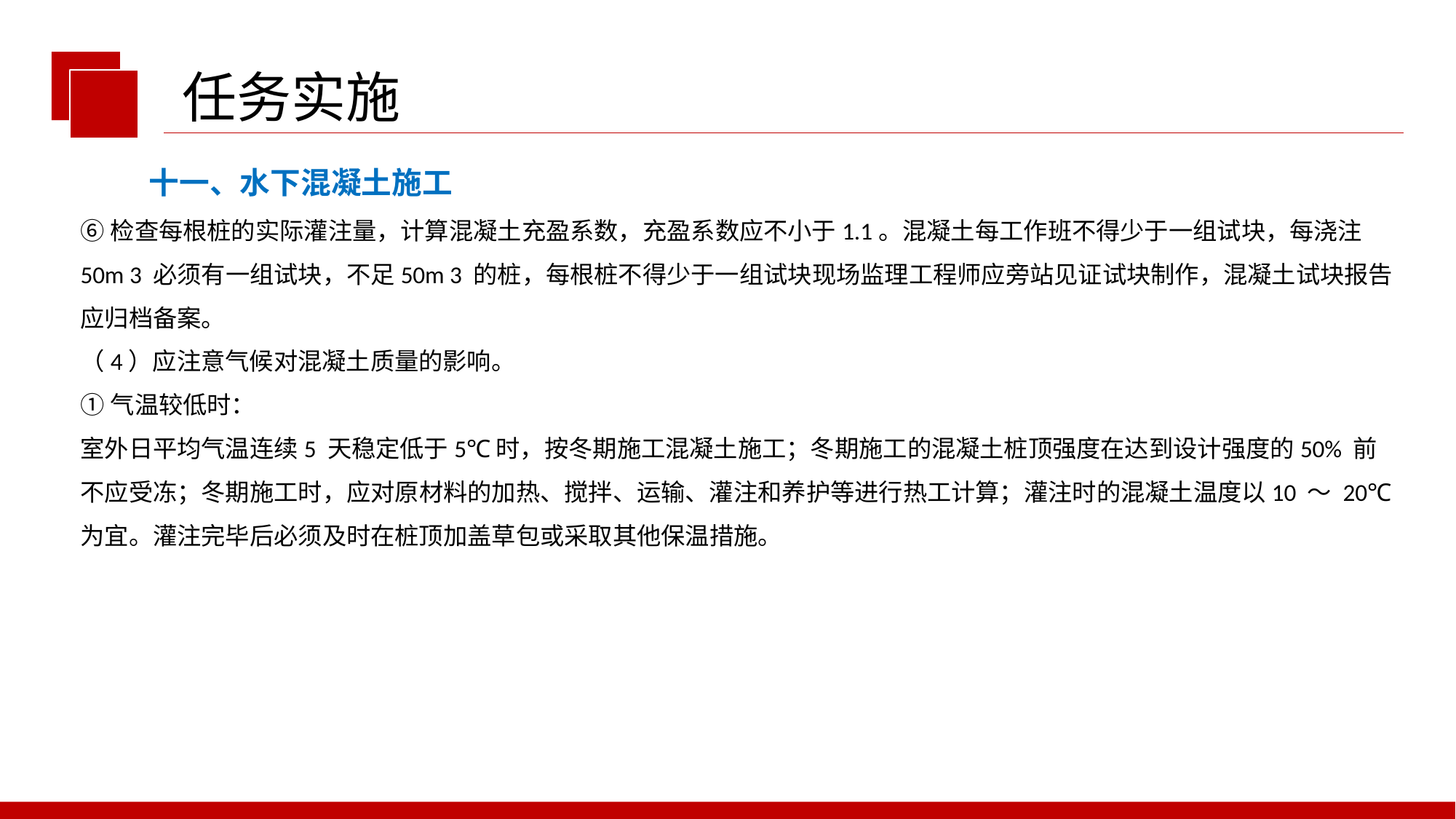

任务实施
十一、水下混凝土施工
⑥检查每根桩的实际灌注量，计算混凝土充盈系数，充盈系数应不小于1.1。混凝土每工作班不得少于一组试块，每浇注50m 3 必须有一组试块，不足50m 3 的桩，每根桩不得少于一组试块现场监理工程师应旁站见证试块制作，混凝土试块报告
应归档备案。
（4）应注意气候对混凝土质量的影响。
①气温较低时：
室外日平均气温连续5 天稳定低于5℃时，按冬期施工混凝土施工；冬期施工的混凝土桩顶强度在达到设计强度的50% 前不应受冻；冬期施工时，应对原材料的加热、搅拌、运输、灌注和养护等进行热工计算；灌注时的混凝土温度以10 ～ 20℃为宜。灌注完毕后必须及时在桩顶加盖草包或采取其他保温措施。